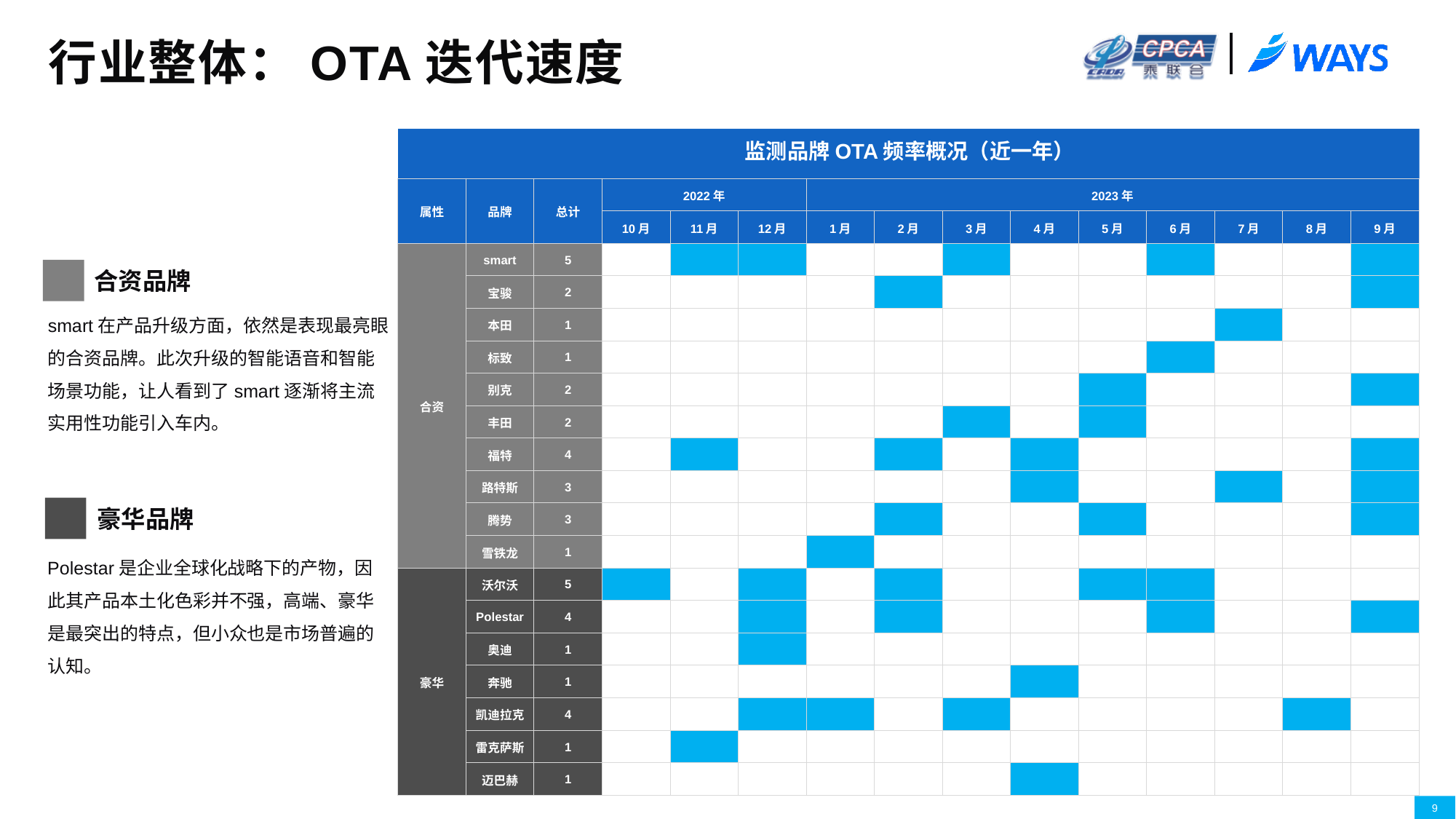

# 行业整体：OTA迭代速度

监测品牌OTA频率概况（近一年）
| 属性 | 品牌 | 总计 | 2022年 |  |  | 2023年 |  |  |  |  |  |  |  |  |
| --- | --- | --- | --- | --- | --- | --- | --- | --- | --- | --- | --- | --- | --- | --- |
|  |  |  | 10月 | 11月 | 12月 | 1月 | 2月 | 3月 | 4月 | 5月 | 6月 | 7月 | 8月 | 9月 |
| 合资 | smart | 5 |  |  |  |  |  |  |  |  |  |  |  |  |
|  | 宝骏 | 2 |  |  |  |  |  |  |  |  |  |  |  |  |
|  | 本田 | 1 |  |  |  |  |  |  |  |  |  |  |  |  |
|  | 标致 | 1 |  |  |  |  |  |  |  |  |  |  |  |  |
|  | 别克 | 2 |  |  |  |  |  |  |  |  |  |  |  |  |
|  | 丰田 | 2 |  |  |  |  |  |  |  |  |  |  |  |  |
|  | 福特 | 4 |  |  |  |  |  |  |  |  |  |  |  |  |
|  | 路特斯 | 3 |  |  |  |  |  |  |  |  |  |  |  |  |
|  | 腾势 | 3 |  |  |  |  |  |  |  |  |  |  |  |  |
|  | 雪铁龙 | 1 |  |  |  |  |  |  |  |  |  |  |  |  |
| 豪华 | 沃尔沃 | 5 |  |  |  |  |  |  |  |  |  |  |  |  |
|  | Polestar | 4 |  |  |  |  |  |  |  |  |  |  |  |  |
|  | 奥迪 | 1 |  |  |  |  |  |  |  |  |  |  |  |  |
|  | 奔驰 | 1 |  |  |  |  |  |  |  |  |  |  |  |  |
|  | 凯迪拉克 | 4 |  |  |  |  |  |  |  |  |  |  |  |  |
|  | 雷克萨斯 | 1 |  |  |  |  |  |  |  |  |  |  |  |  |
|  | 迈巴赫 | 1 |  |  |  |  |  |  |  |  |  |  |  |  |

合资品牌
smart在产品升级方面，依然是表现最亮眼的合资品牌。此次升级的智能语音和智能场景功能，让人看到了smart逐渐将主流实用性功能引入车内。

豪华品牌
Polestar是企业全球化战略下的产物，因此其产品本土化色彩并不强，高端、豪华是最突出的特点，但小众也是市场普遍的认知。
9